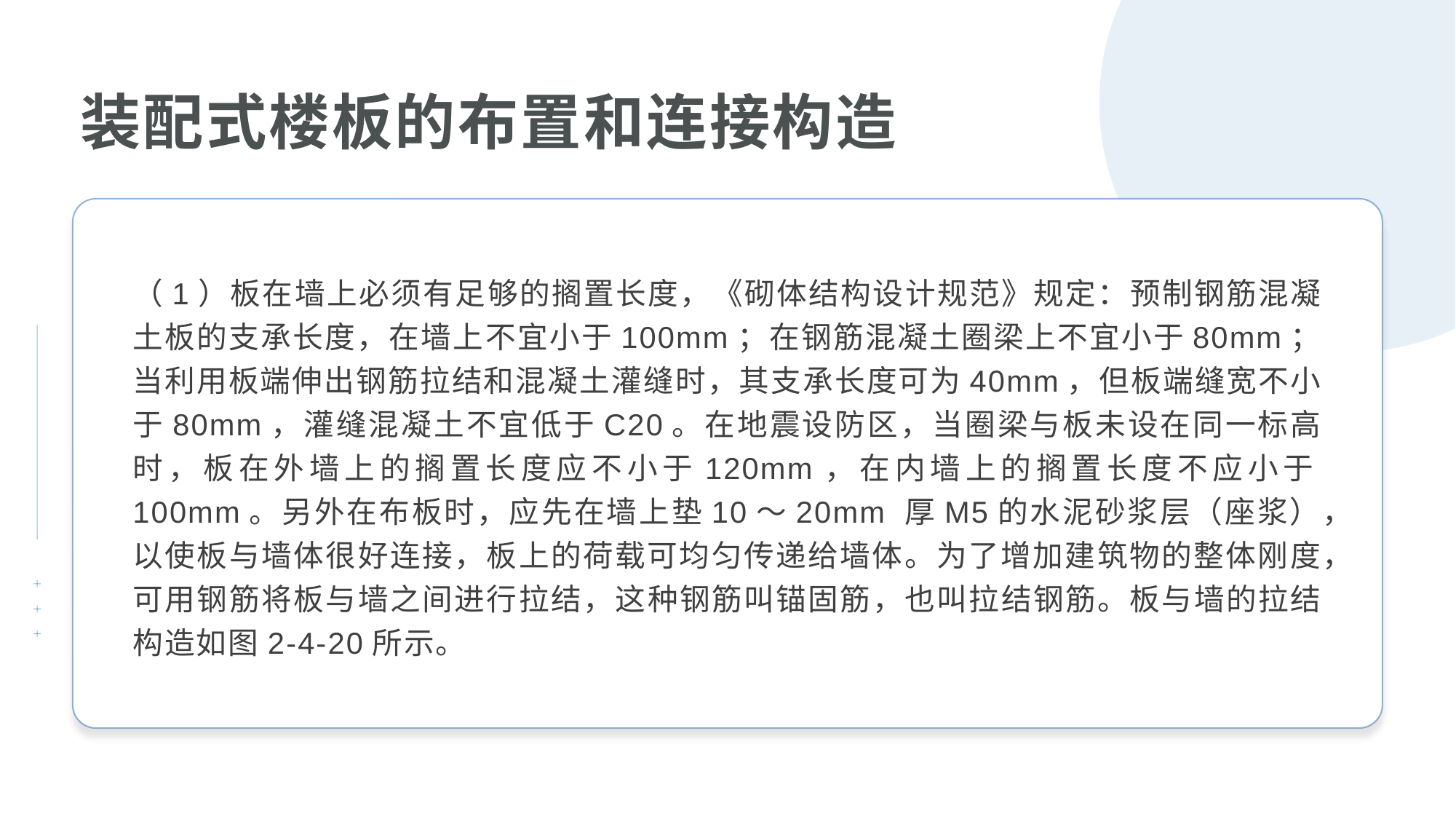

装配式楼板的布置和连接构造

（1）板在墙上必须有足够的搁置长度，《砌体结构设计规范》规定：预制钢筋混凝土板的支承长度，在墙上不宜小于100mm；在钢筋混凝土圈梁上不宜小于80mm；当利用板端伸出钢筋拉结和混凝土灌缝时，其支承长度可为40mm，但板端缝宽不小于80mm，灌缝混凝土不宜低于C20。在地震设防区，当圈梁与板未设在同一标高时，板在外墙上的搁置长度应不小于120mm，在内墙上的搁置长度不应小于100mm。另外在布板时，应先在墙上垫10～20mm 厚M5的水泥砂浆层（座浆），以使板与墙体很好连接，板上的荷载可均匀传递给墙体。为了增加建筑物的整体刚度，可用钢筋将板与墙之间进行拉结，这种钢筋叫锚固筋，也叫拉结钢筋。板与墙的拉结构造如图2-4-20所示。